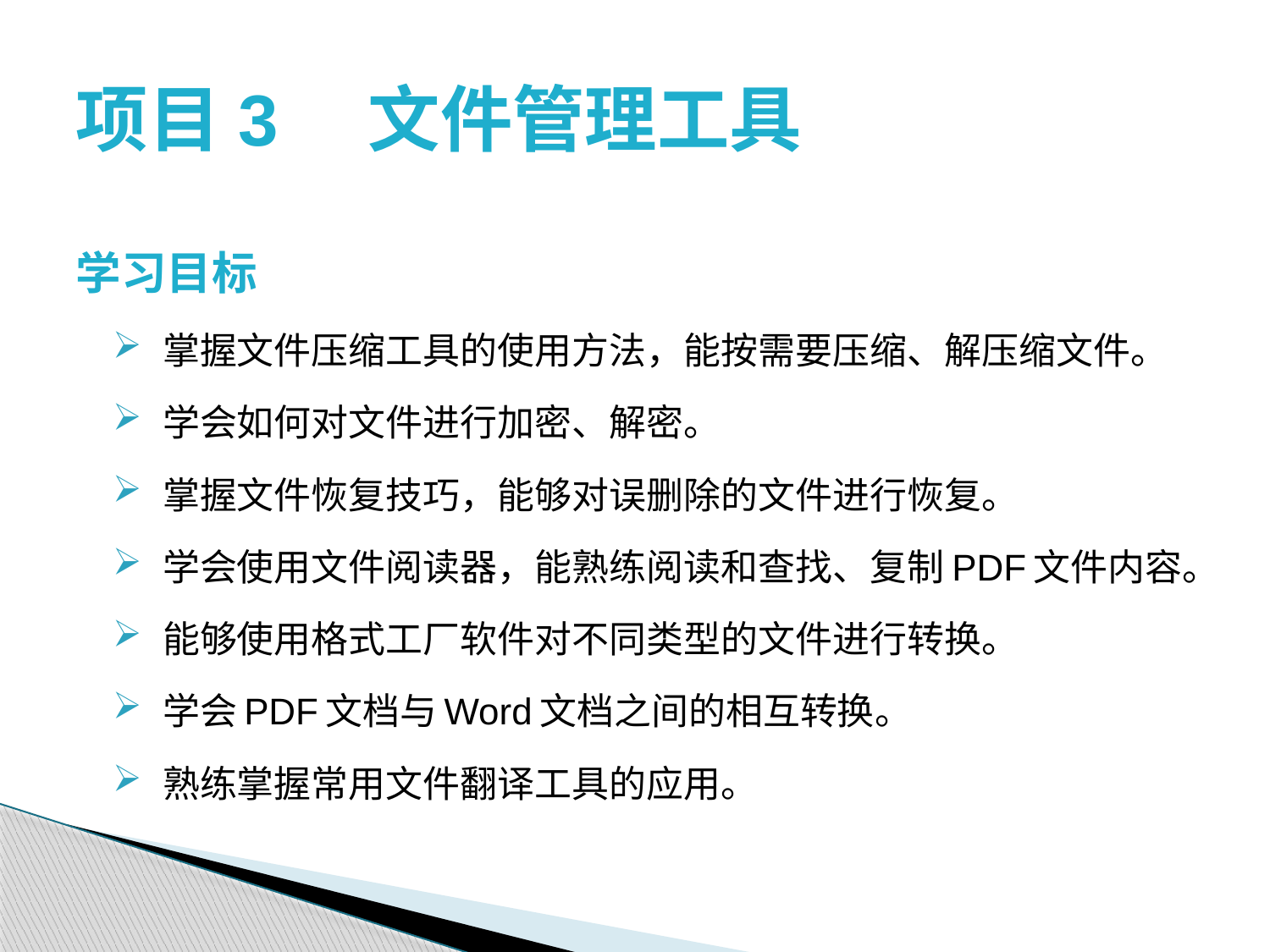

# 项目3　文件管理工具
学习目标
掌握文件压缩工具的使用方法，能按需要压缩、解压缩文件。
学会如何对文件进行加密、解密。
掌握文件恢复技巧，能够对误删除的文件进行恢复。
学会使用文件阅读器，能熟练阅读和查找、复制PDF文件内容。
能够使用格式工厂软件对不同类型的文件进行转换。
学会PDF文档与Word文档之间的相互转换。
熟练掌握常用文件翻译工具的应用。